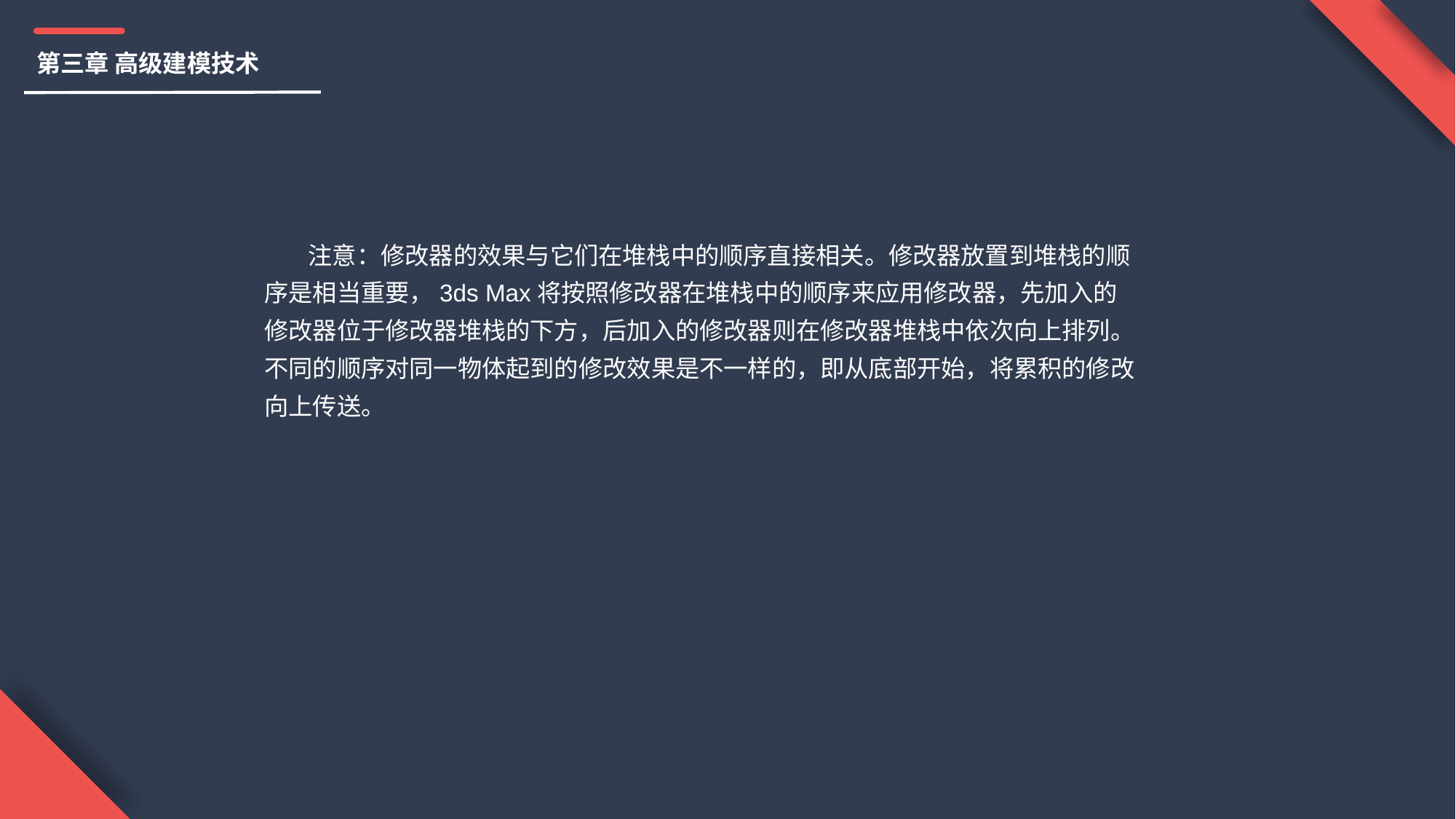

第三章 高级建模技术
       注意：修改器的效果与它们在堆栈中的顺序直接相关。修改器放置到堆栈的顺序是相当重要，3ds Max将按照修改器在堆栈中的顺序来应用修改器，先加入的修改器位于修改器堆栈的下方，后加入的修改器则在修改器堆栈中依次向上排列。不同的顺序对同一物体起到的修改效果是不一样的，即从底部开始，将累积的修改向上传送。